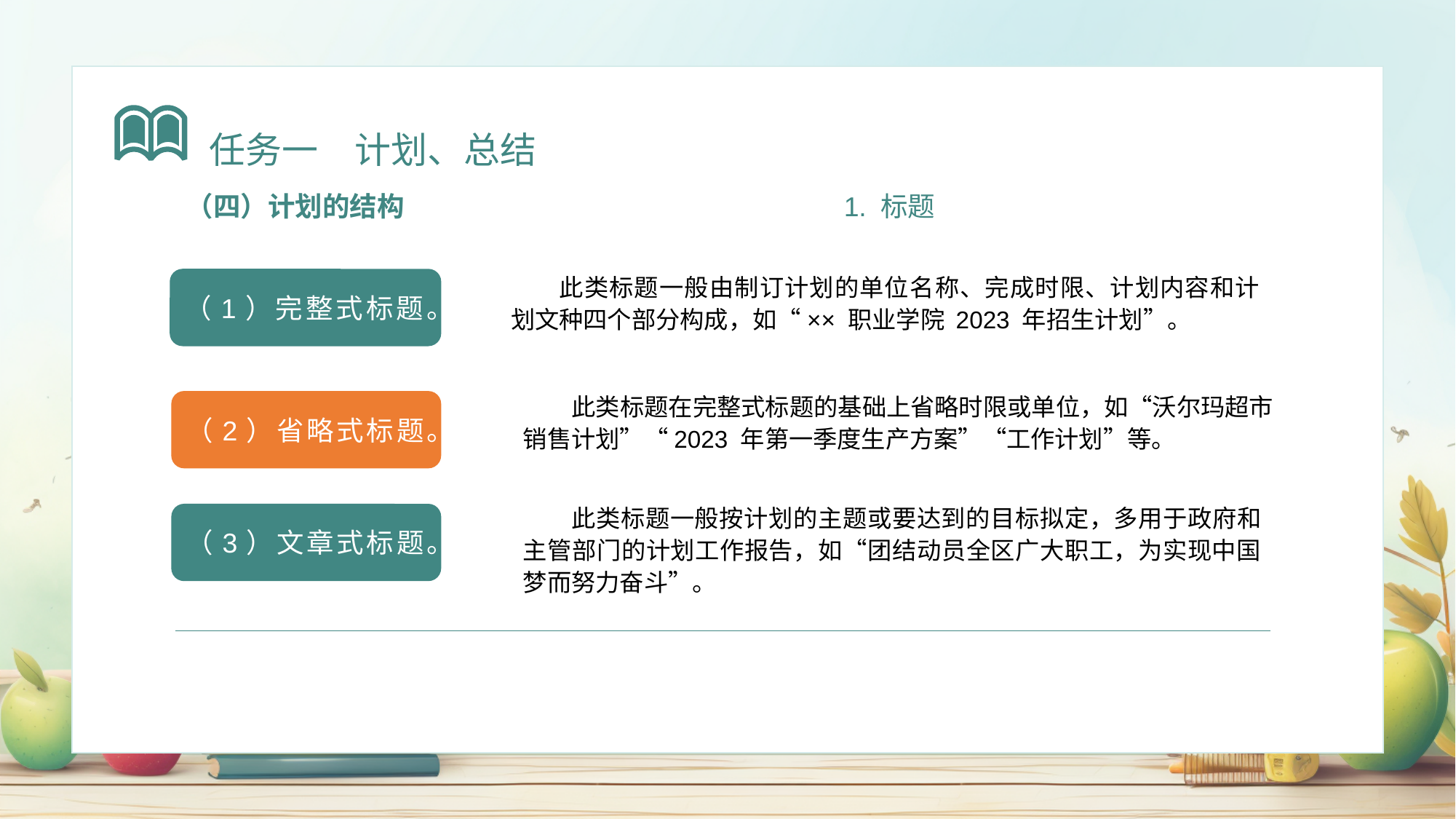

任务一　计划、总结

（四）计划的结构

1. 标题
此类标题一般由制订计划的单位名称、完成时限、计划内容和计划文种四个部分构成，如“×× 职业学院 2023 年招生计划”。
（1）完整式标题。
此类标题在完整式标题的基础上省略时限或单位，如“沃尔玛超市销售计划”“2023 年第一季度生产方案”“工作计划”等。
（2）省略式标题。
此类标题一般按计划的主题或要达到的目标拟定，多用于政府和主管部门的计划工作报告，如“团结动员全区广大职工，为实现中国梦而努力奋斗”。
（3）文章式标题。